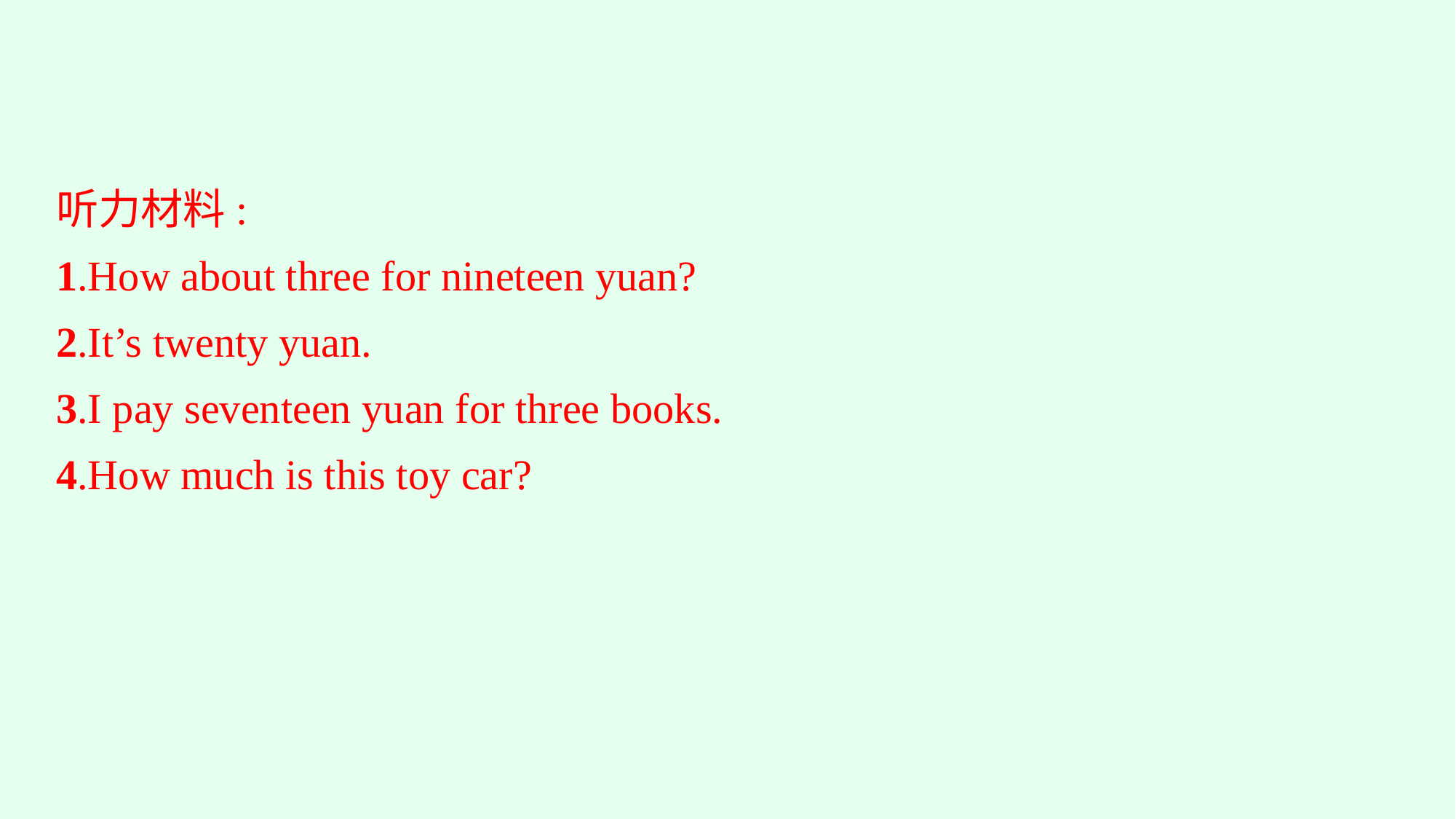

听力材料:
1.How about three for nineteen yuan?
2.It’s twenty yuan.
3.I pay seventeen yuan for three books.
4.How much is this toy car?